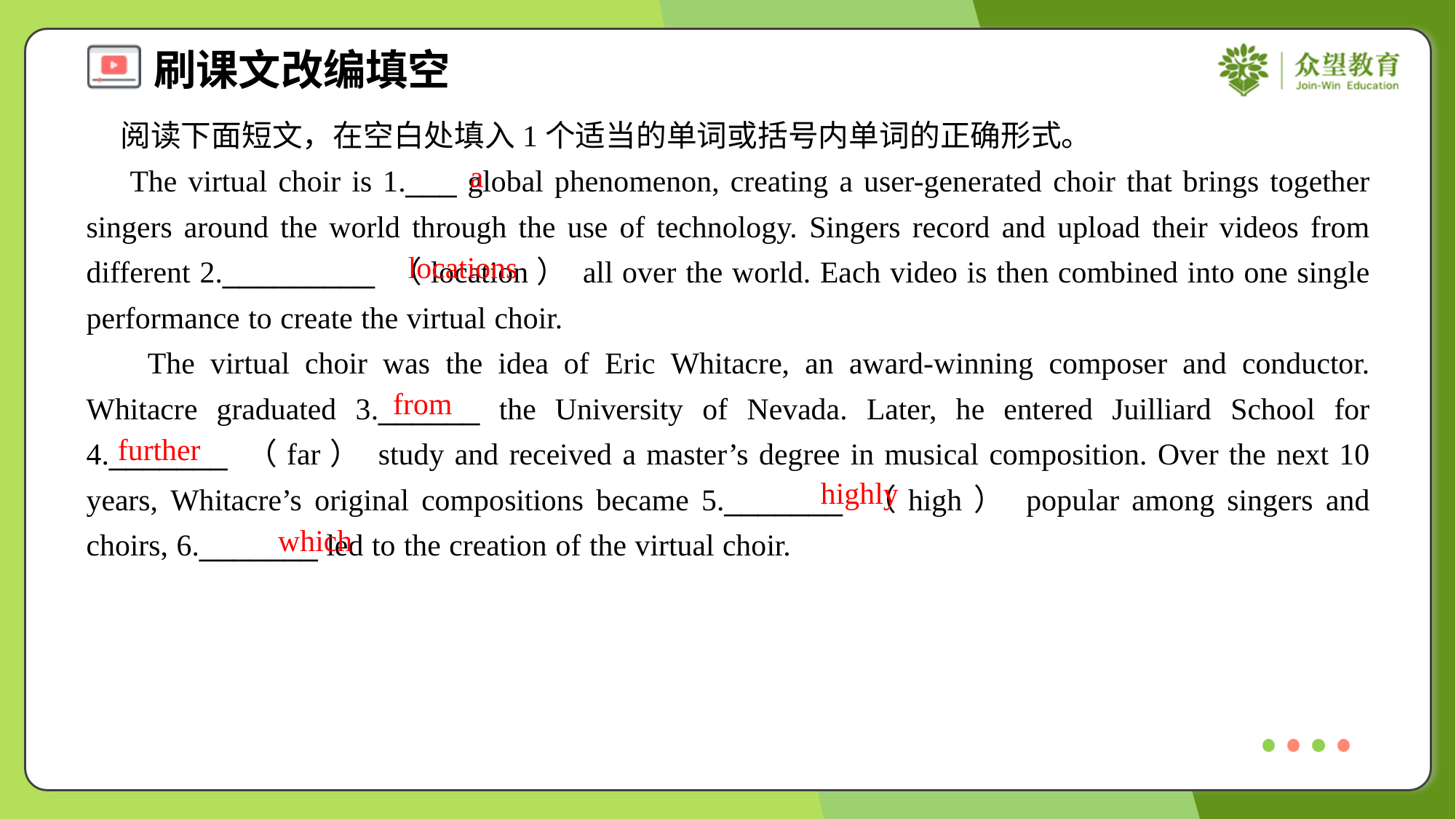

阅读下面短文，在空白处填入1个适当的单词或括号内单词的正确形式。
    The virtual choir is 1.___ global phenomenon, creating a user-generated choir that brings together singers around the world through the use of technology. Singers record and upload their videos from different 2._________ （location） all over the world. Each video is then combined into one single performance to create the virtual choir.
    The virtual choir was the idea of Eric Whitacre, an award-winning composer and conductor. Whitacre graduated 3.______ the University of Nevada. Later, he entered Juilliard School for 4._______ （far） study and received a master’s degree in musical composition. Over the next 10 years, Whitacre’s original compositions became 5._______ （high） popular among singers and choirs, 6._______ led to the creation of the virtual choir.
a
locations
from
further
highly
which